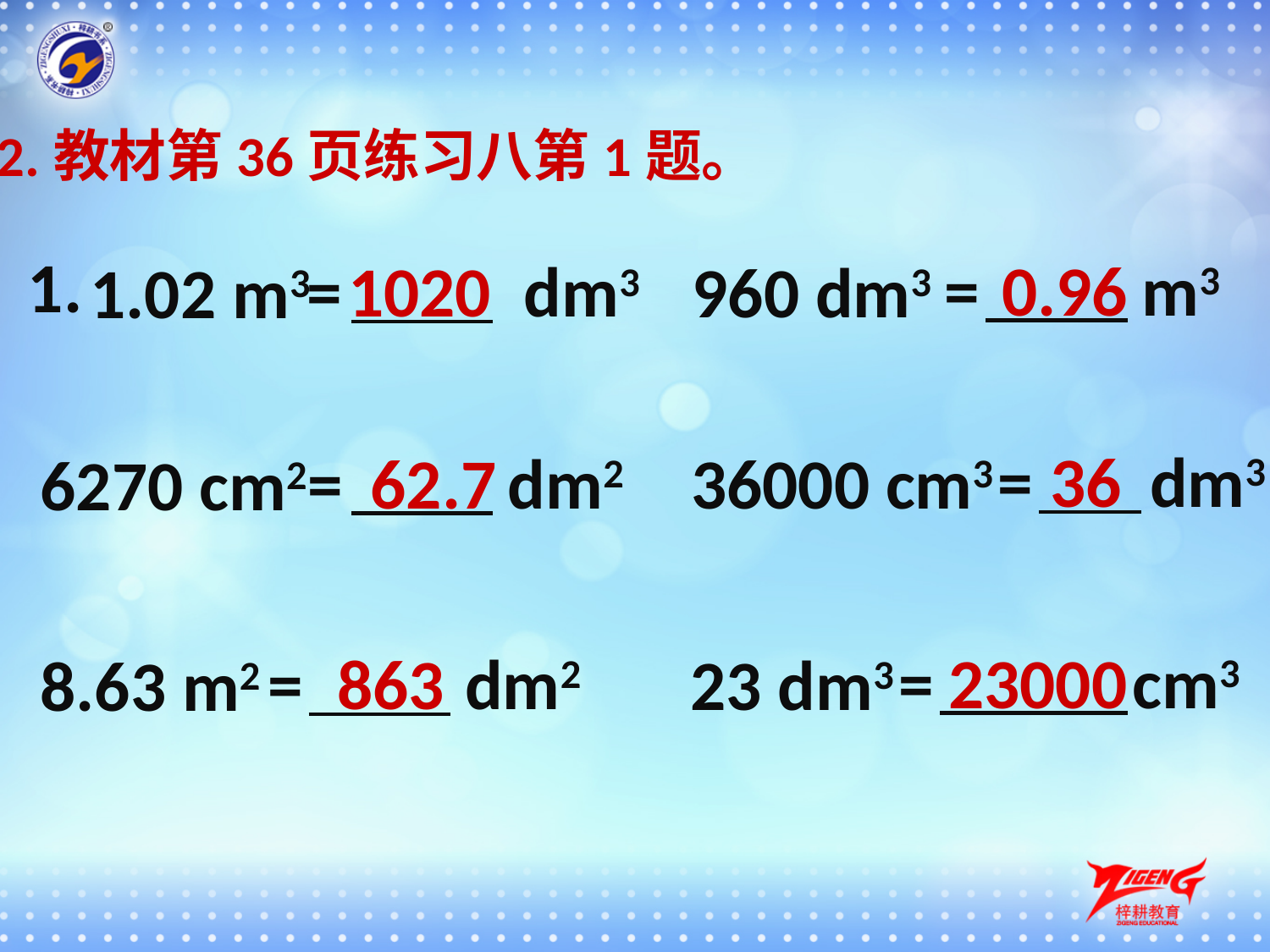

2.教材第36页练习八第1题。
1.
m3
0.96
=
dm3
1020
=
960 dm3
1.02 m3
dm3
36
=
dm2
62.7
=
36000 cm3
6270 cm2
cm3
23000
=
dm2
863
=
23 dm3
8.63 m2